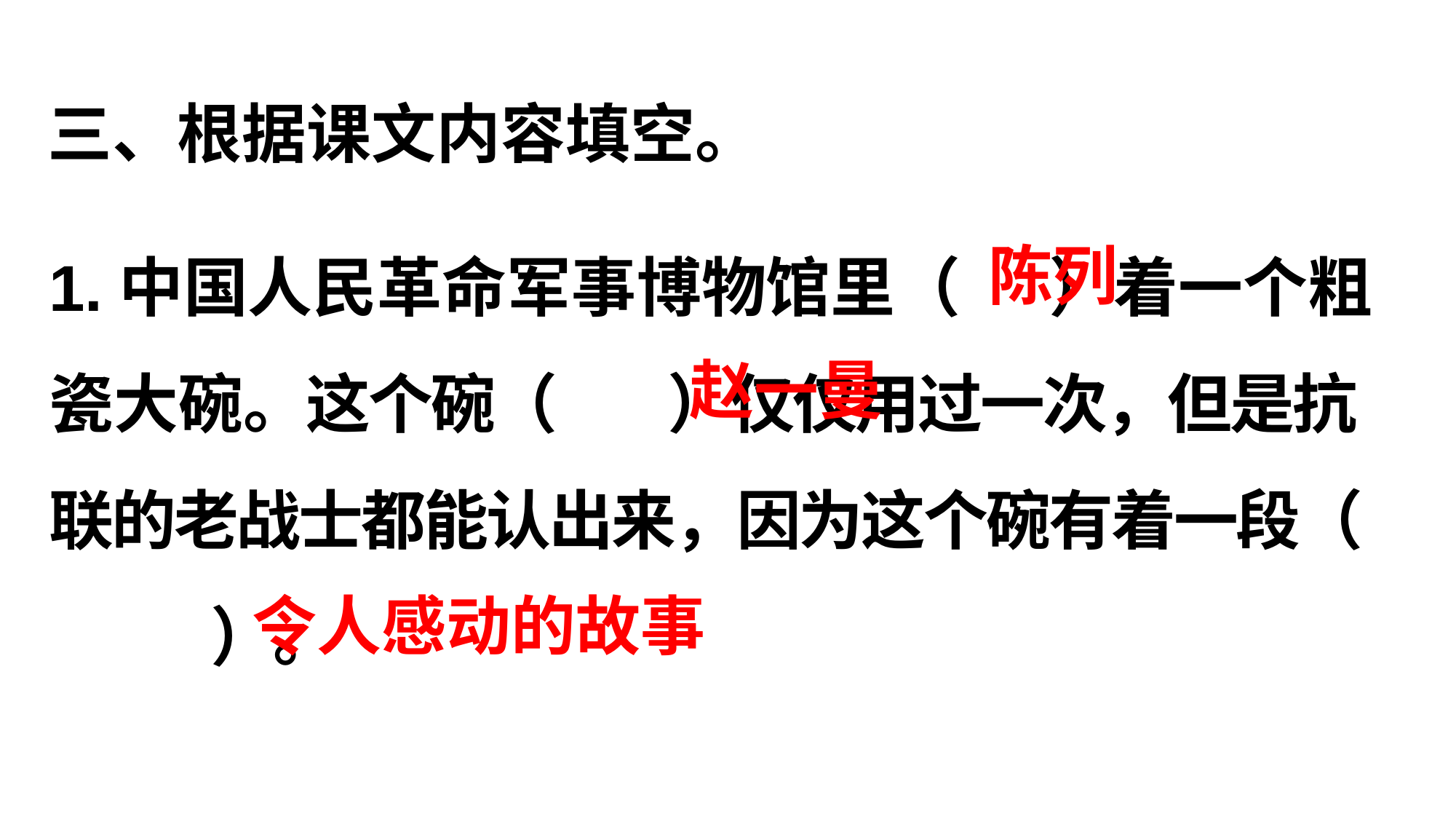

三、根据课文内容填空。
陈列
1.中国人民革命军事博物馆里（      ）着一个粗瓷大碗。这个碗（         ）仅仅用过一次，但是抗联的老战士都能认出来，因为这个碗有着一段（                  ）。
赵一曼
令人感动的故事